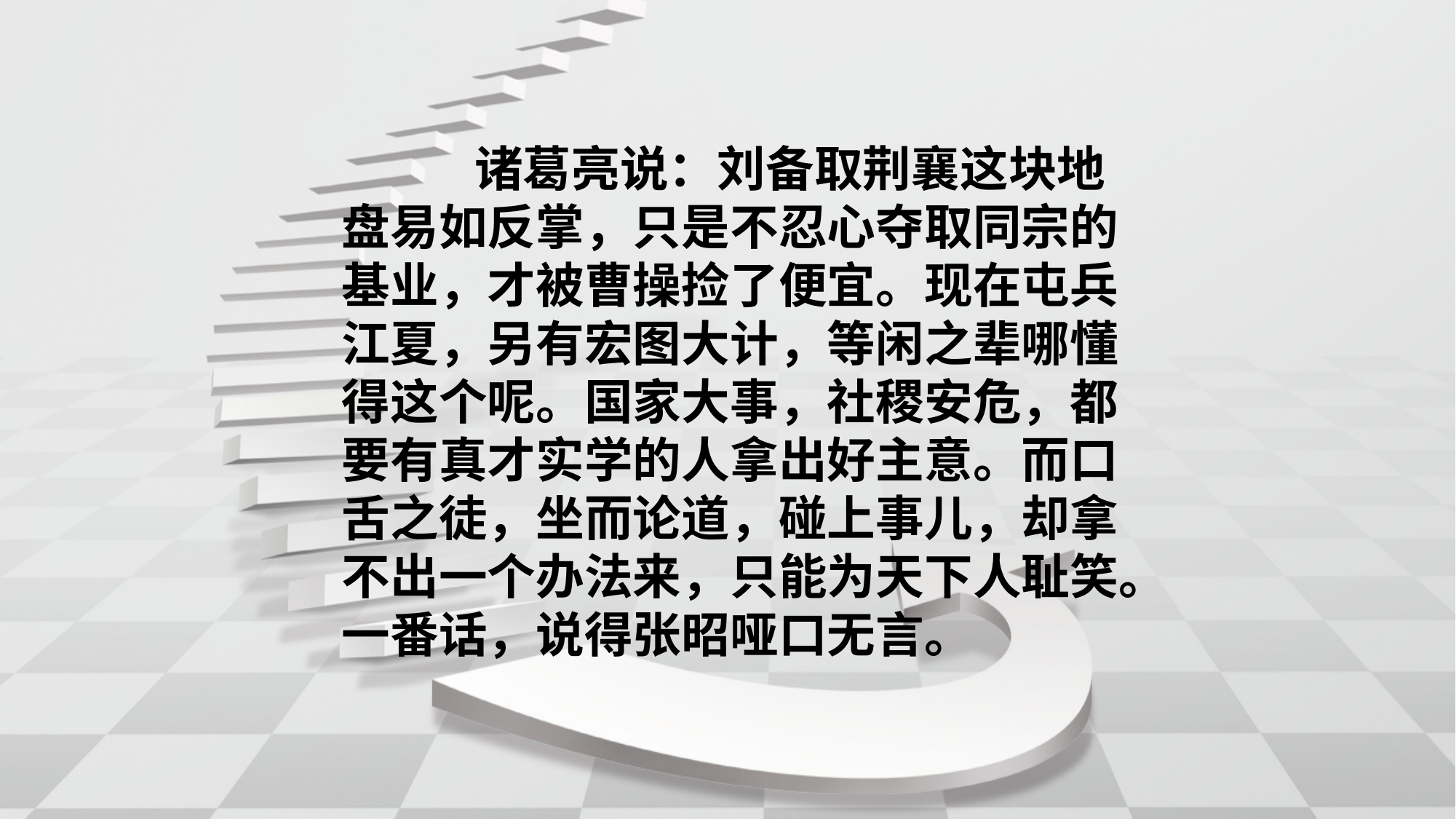

诸葛亮说：刘备取荆襄这块地盘易如反掌，只是不忍心夺取同宗的基业，才被曹操捡了便宜。现在屯兵江夏，另有宏图大计，等闲之辈哪懂得这个呢。国家大事，社稷安危，都要有真才实学的人拿出好主意。而口舌之徒，坐而论道，碰上事儿，却拿不出一个办法来，只能为天下人耻笑。一番话，说得张昭哑口无言。